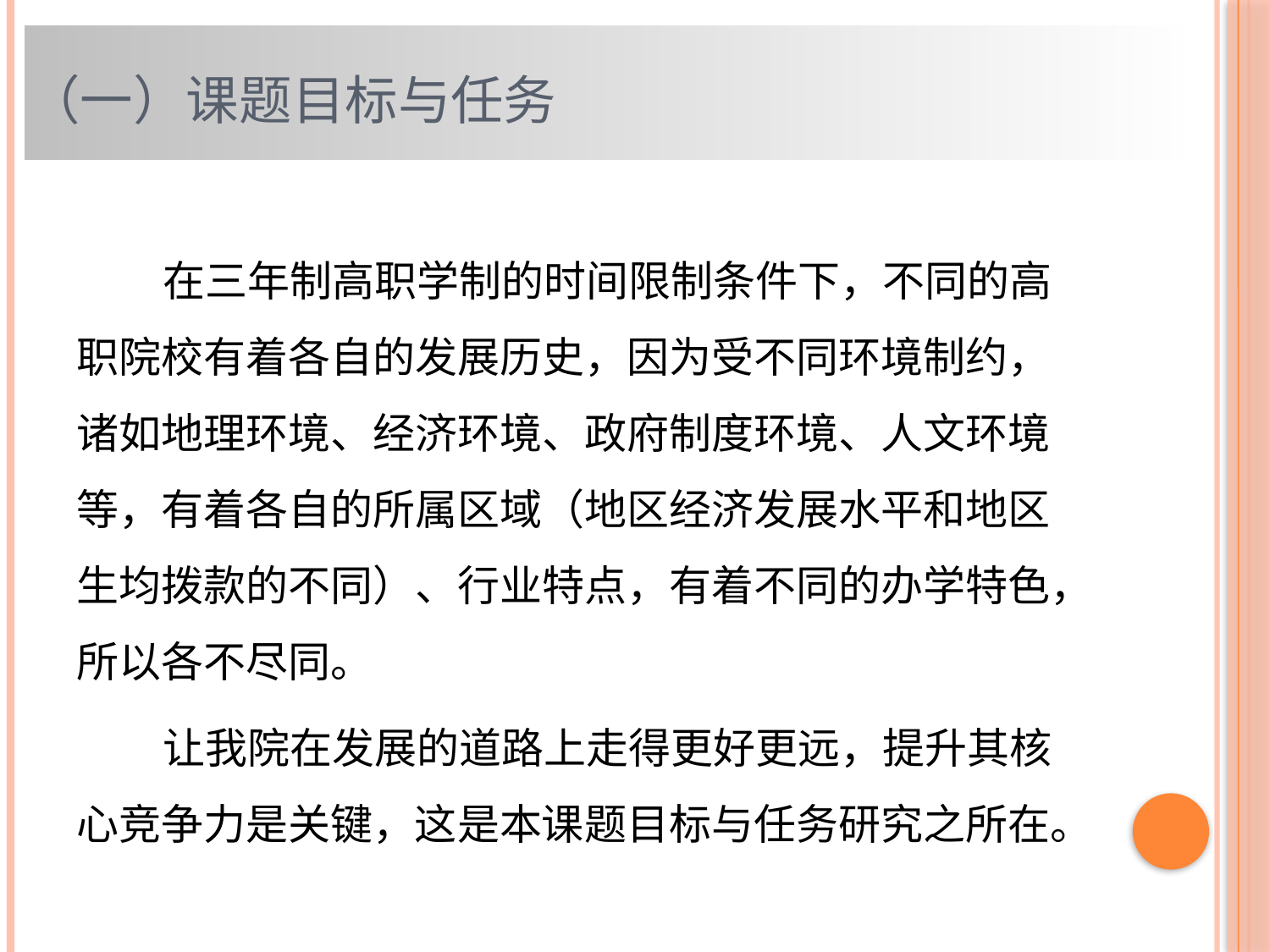

# （一）课题目标与任务

        在三年制高职学制的时间限制条件下，不同的高职院校有着各自的发展历史，因为受不同环境制约，诸如地理环境、经济环境、政府制度环境、人文环境等，有着各自的所属区域（地区经济发展水平和地区生均拨款的不同）、行业特点，有着不同的办学特色，所以各不尽同。
        让我院在发展的道路上走得更好更远，提升其核心竞争力是关键，这是本课题目标与任务研究之所在。